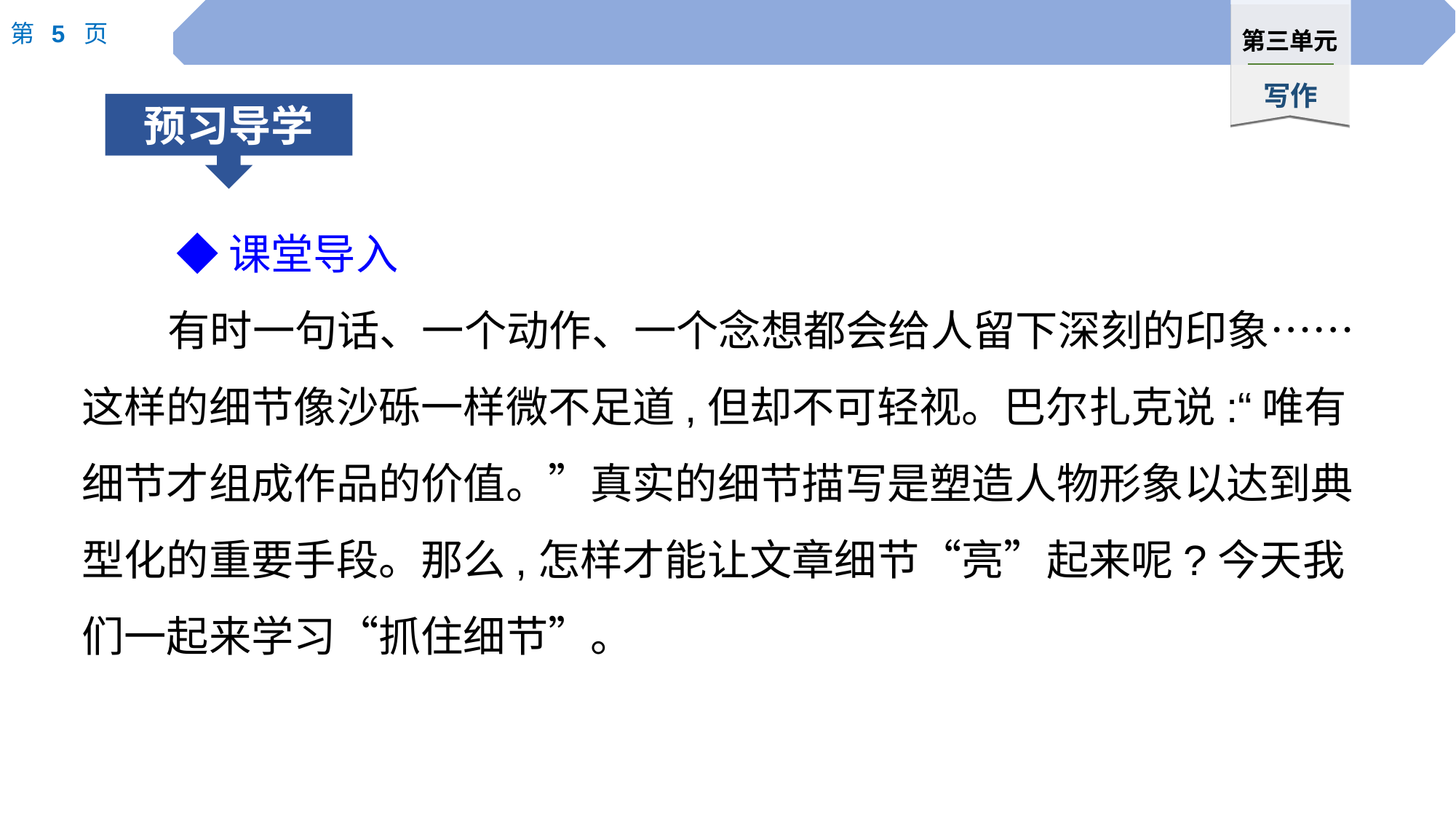

◆课堂导入

有时一句话、一个动作、一个念想都会给人留下深刻的印象……这样的细节像沙砾一样微不足道,但却不可轻视。巴尔扎克说:“唯有细节才组成作品的价值。”真实的细节描写是塑造人物形象以达到典型化的重要手段。那么,怎样才能让文章细节“亮”起来呢?今天我们一起来学习“抓住细节”。